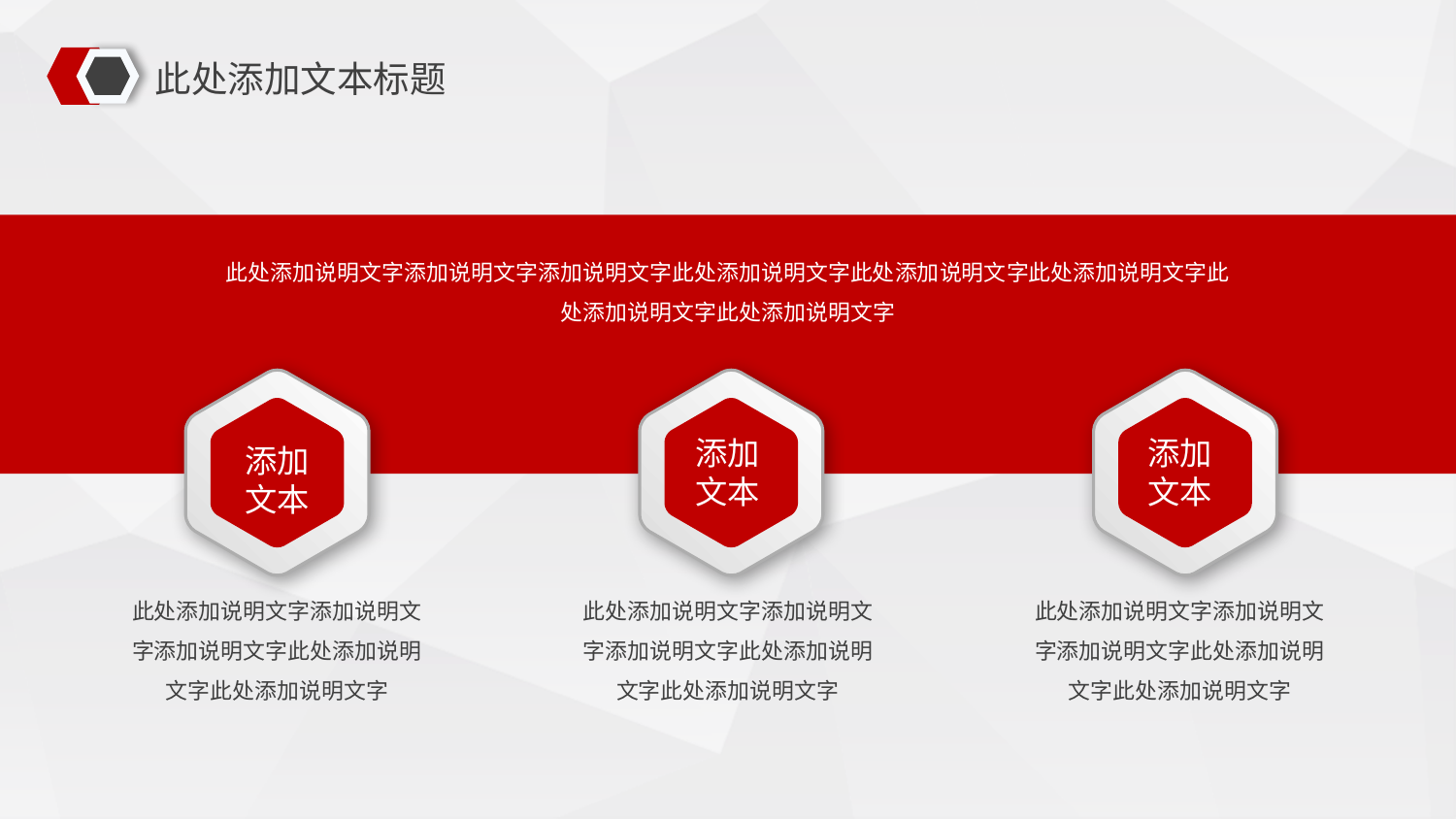

此处添加文本标题

此处添加说明文字添加说明文字添加说明文字此处添加说明文字此处添加说明文字此处添加说明文字此处添加说明文字此处添加说明文字

添加
文本
添加
文本
添加
文本
此处添加说明文字添加说明文字添加说明文字此处添加说明文字此处添加说明文字
此处添加说明文字添加说明文字添加说明文字此处添加说明文字此处添加说明文字
此处添加说明文字添加说明文字添加说明文字此处添加说明文字此处添加说明文字